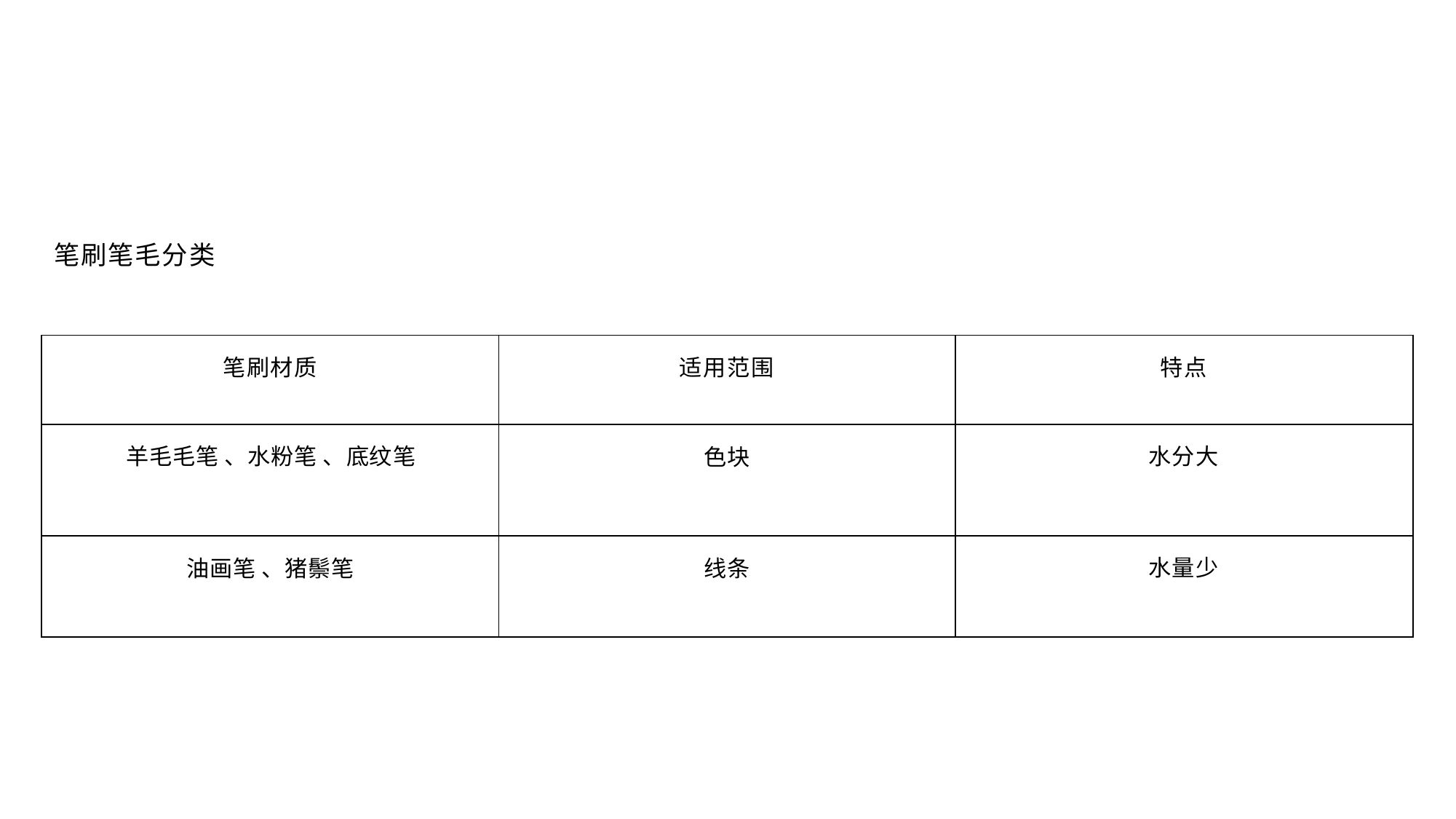

笔刷笔毛分类
| 笔刷材质 | 适用范围 | 特点 |
| --- | --- | --- |
| 羊毛毛笔 、水粉笔 、底纹笔 | 色块 | 水分大 |
| 油画笔 、猪鬃笔 | 线条 | 水量少 |